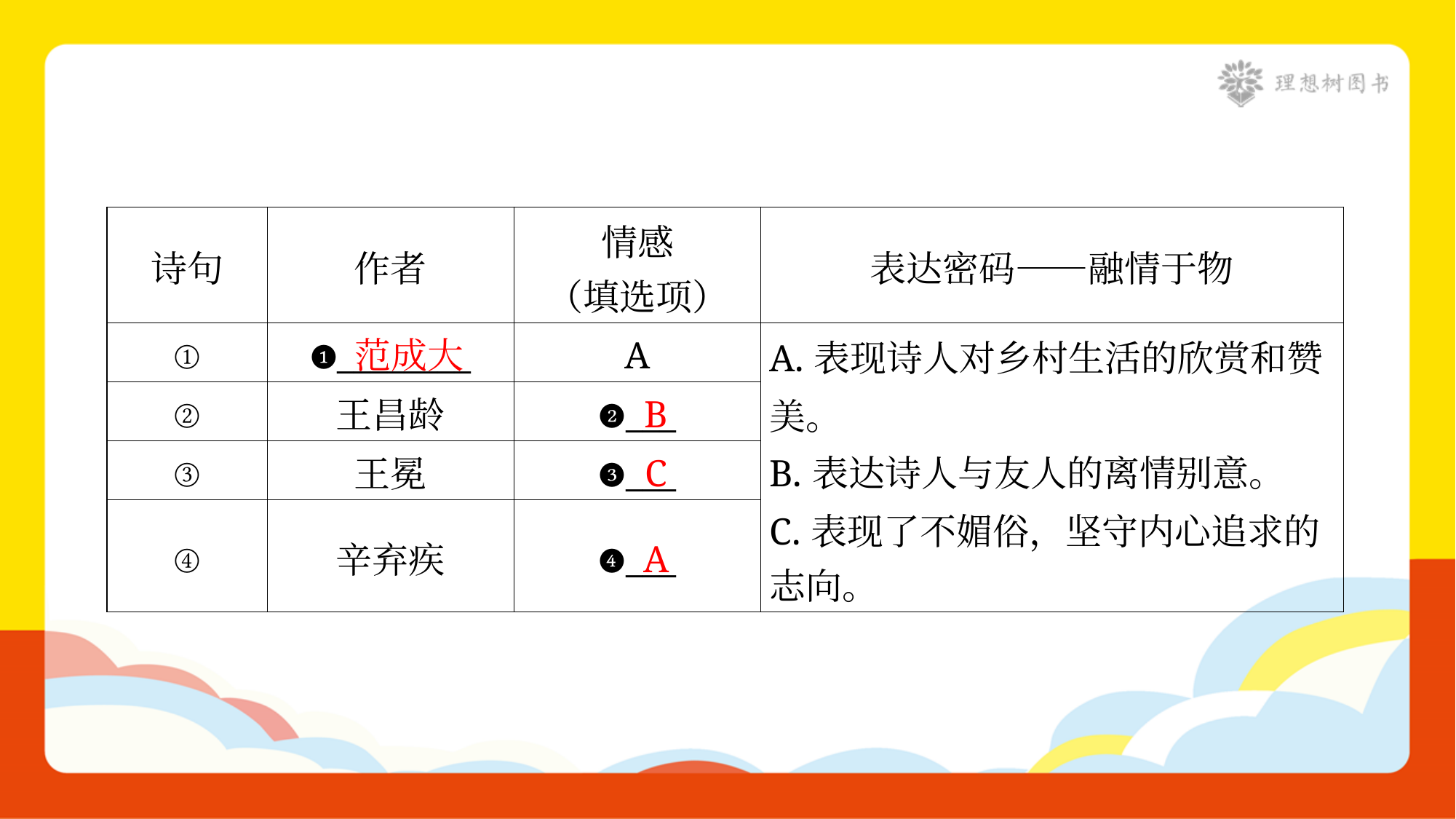

| 诗句 | 作者 | 情感 （填选项） | 表达密码——融情于物 |
| --- | --- | --- | --- |
| ① | ❶\_\_\_\_\_\_\_\_ | A | A.表现诗人对乡村生活的欣赏和赞 美。 B.表达诗人与友人的离情别意。 C.表现了不媚俗，坚守内心追求的 志向。 |
| ② | 王昌龄 | ❷\_\_\_ |  |
| ③ | 王冕 | ❸\_\_\_ |  |
| ④ | 辛弃疾 | ❹\_\_\_ |  |
范成大
B
C
A